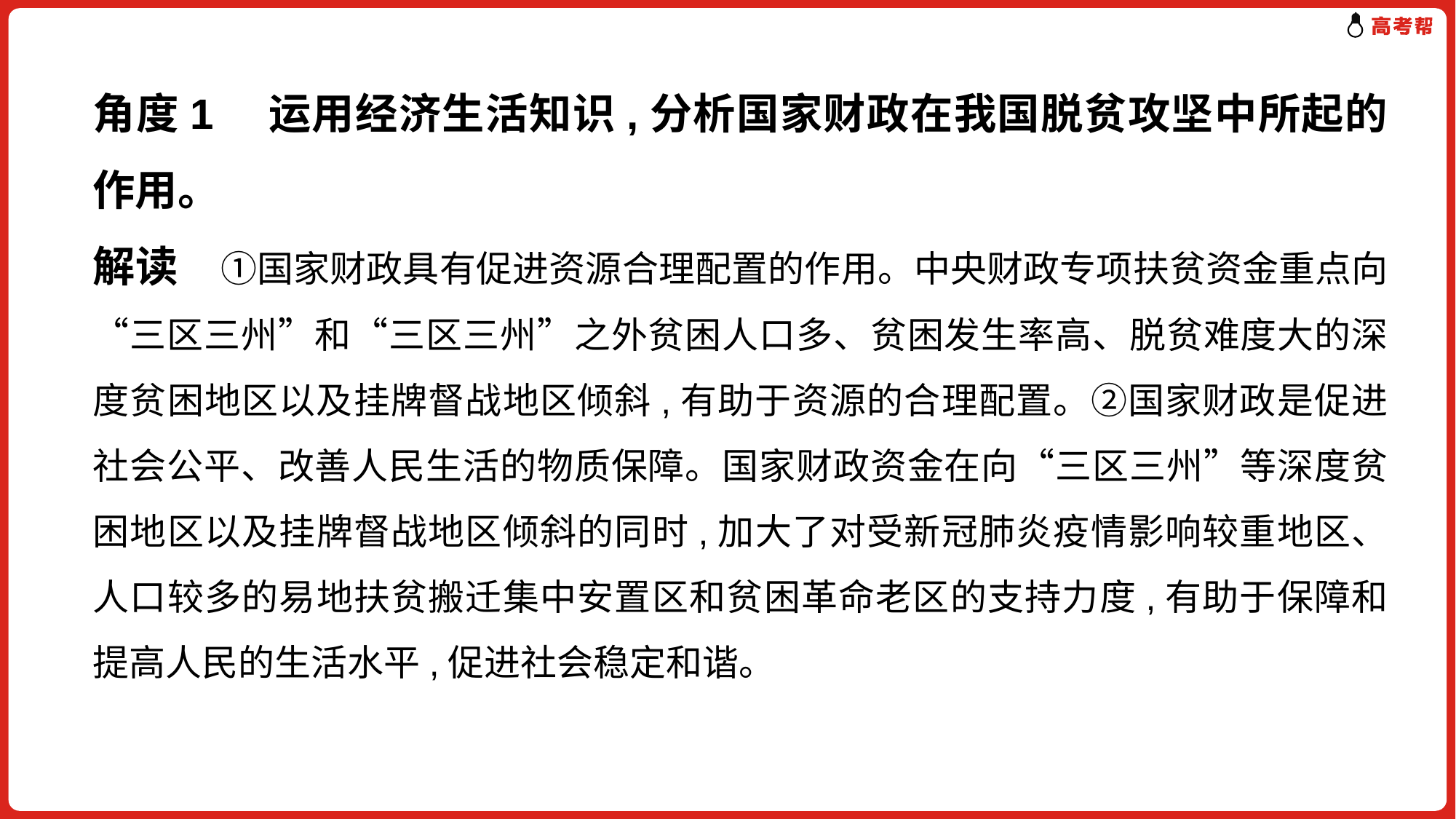

角度1　运用经济生活知识,分析国家财政在我国脱贫攻坚中所起的作用。
解读　①国家财政具有促进资源合理配置的作用。中央财政专项扶贫资金重点向“三区三州”和“三区三州”之外贫困人口多、贫困发生率高、脱贫难度大的深度贫困地区以及挂牌督战地区倾斜,有助于资源的合理配置。②国家财政是促进社会公平、改善人民生活的物质保障。国家财政资金在向“三区三州”等深度贫困地区以及挂牌督战地区倾斜的同时,加大了对受新冠肺炎疫情影响较重地区、人口较多的易地扶贫搬迁集中安置区和贫困革命老区的支持力度,有助于保障和提高人民的生活水平,促进社会稳定和谐。